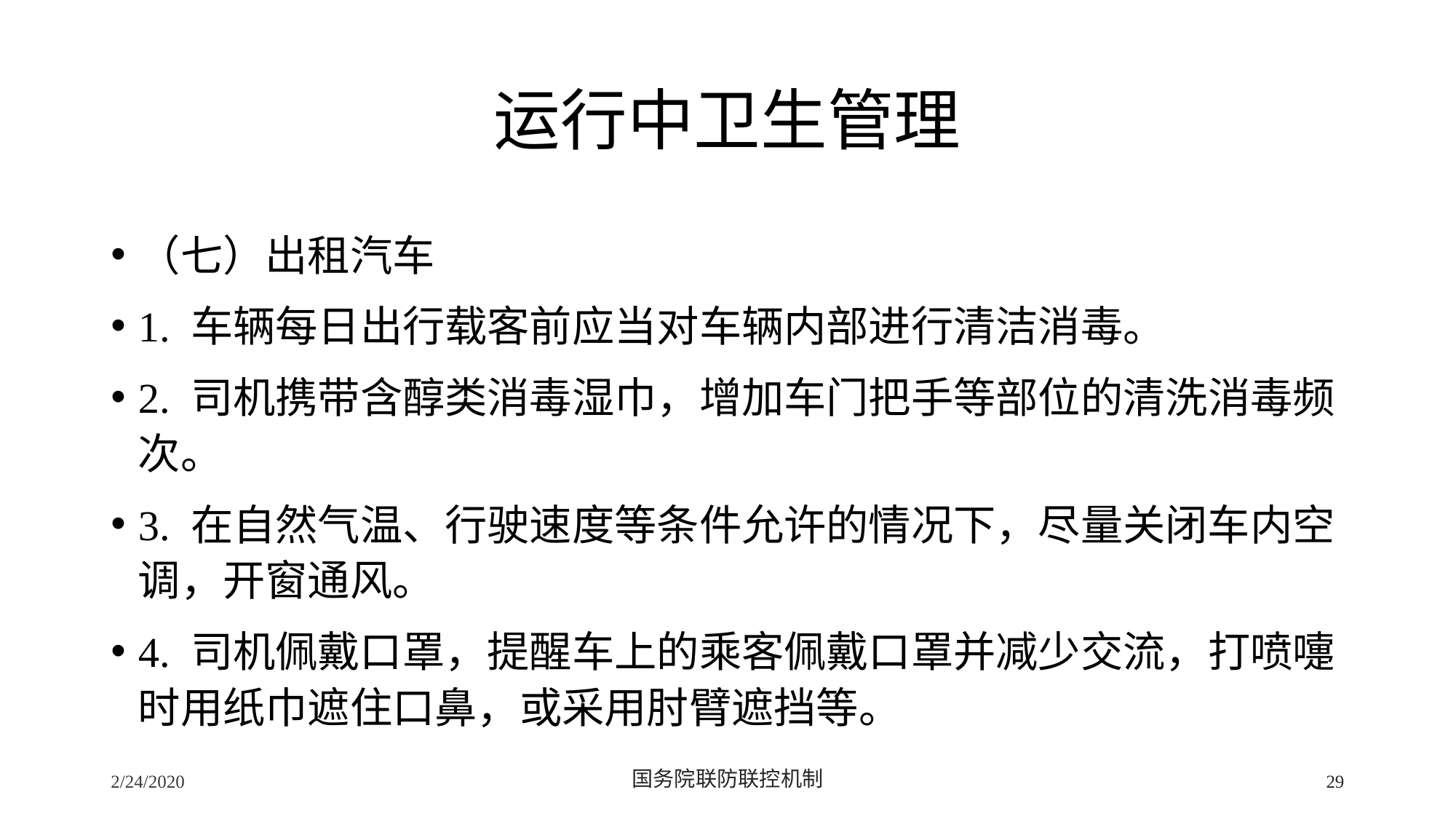

# 运行中卫生管理
（七）出租汽车
1. 车辆每日出行载客前应当对车辆内部进行清洁消毒。
2. 司机携带含醇类消毒湿巾，增加车门把手等部位的清洗消毒频次。
3. 在自然气温、行驶速度等条件允许的情况下，尽量关闭车内空调，开窗通风。
4. 司机佩戴口罩，提醒车上的乘客佩戴口罩并减少交流，打喷嚏时用纸巾遮住口鼻，或采用肘臂遮挡等。
2/24/2020
国务院联防联控机制
29